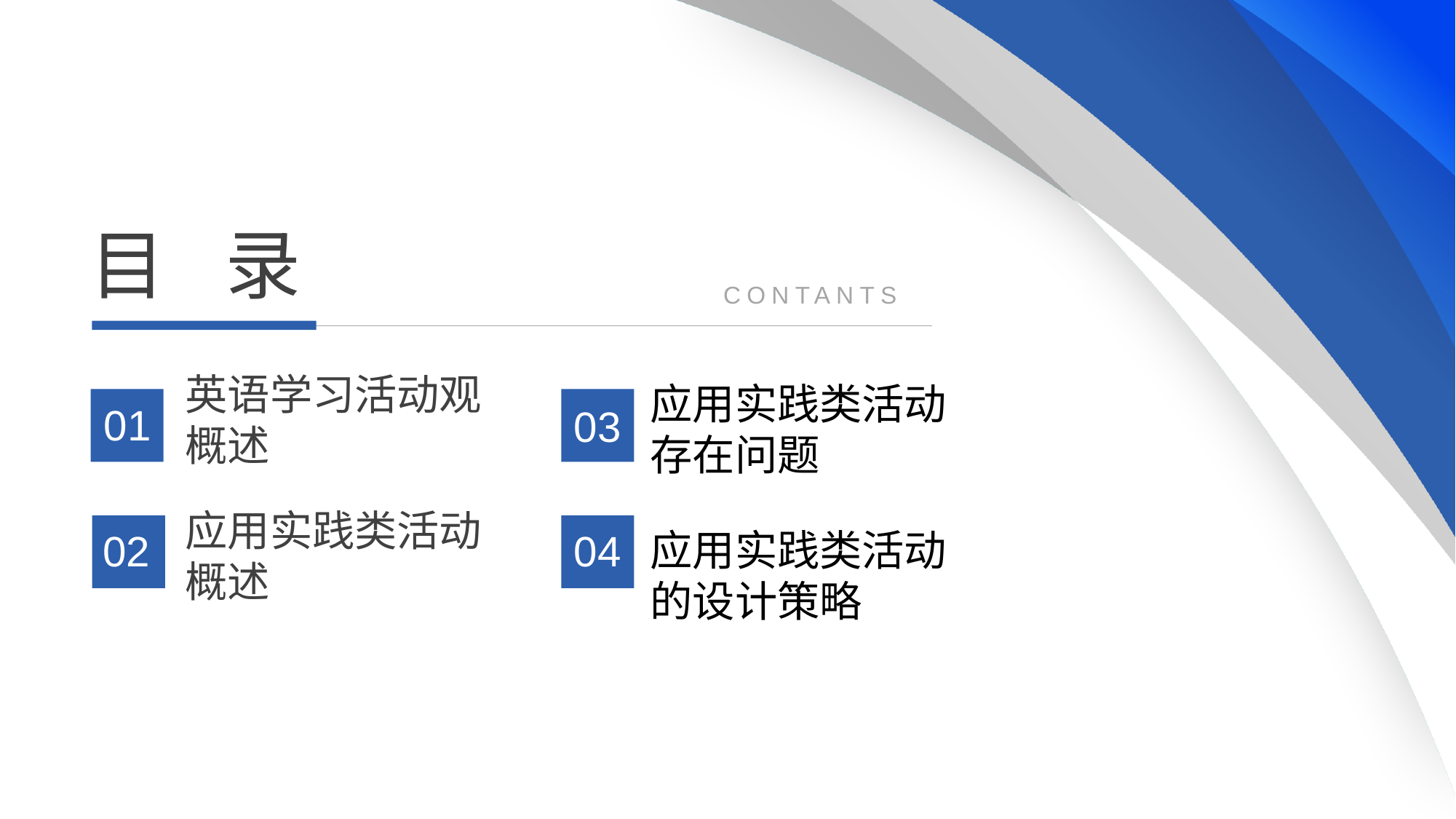

目   录
CONTANTS

英语学习活动观概述
应用实践类活动存在问题

01
03
应用实践类活动概述

应用实践类活动的设计策略
02
04